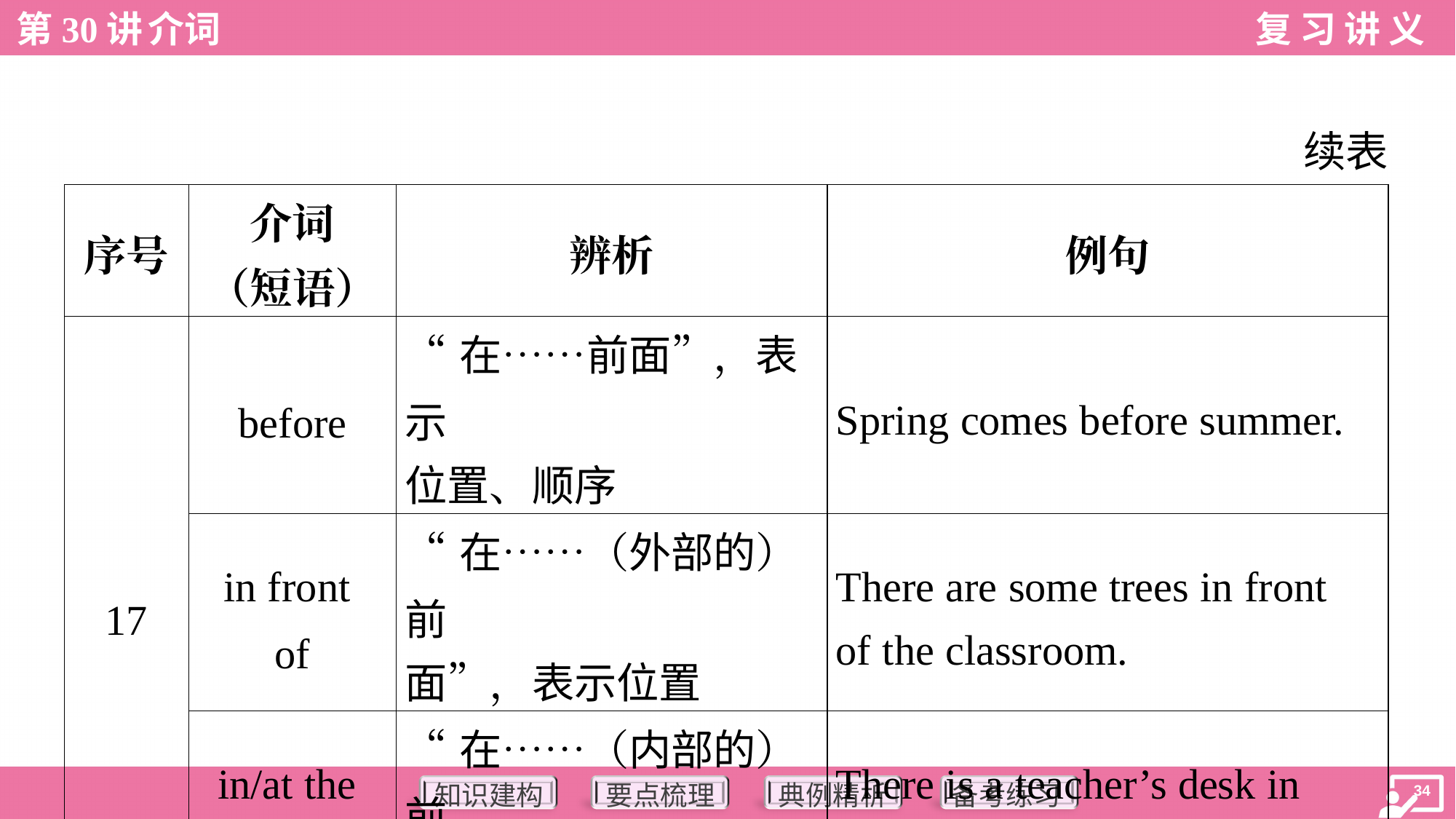

续表
| 序号 | 介词 （短语） | 辨析 | 例句 |
| --- | --- | --- | --- |
| 17 | before | “在……前面”，表示 位置、顺序 | Spring comes before summer. |
|  | in front of | “在……（外部的）前 面”，表示位置 | There are some trees in front of the classroom. |
|  | in/at the front of | “在……（内部的）前 面”，表示位置 | There is a teacher’s desk in the front of the classroom. |